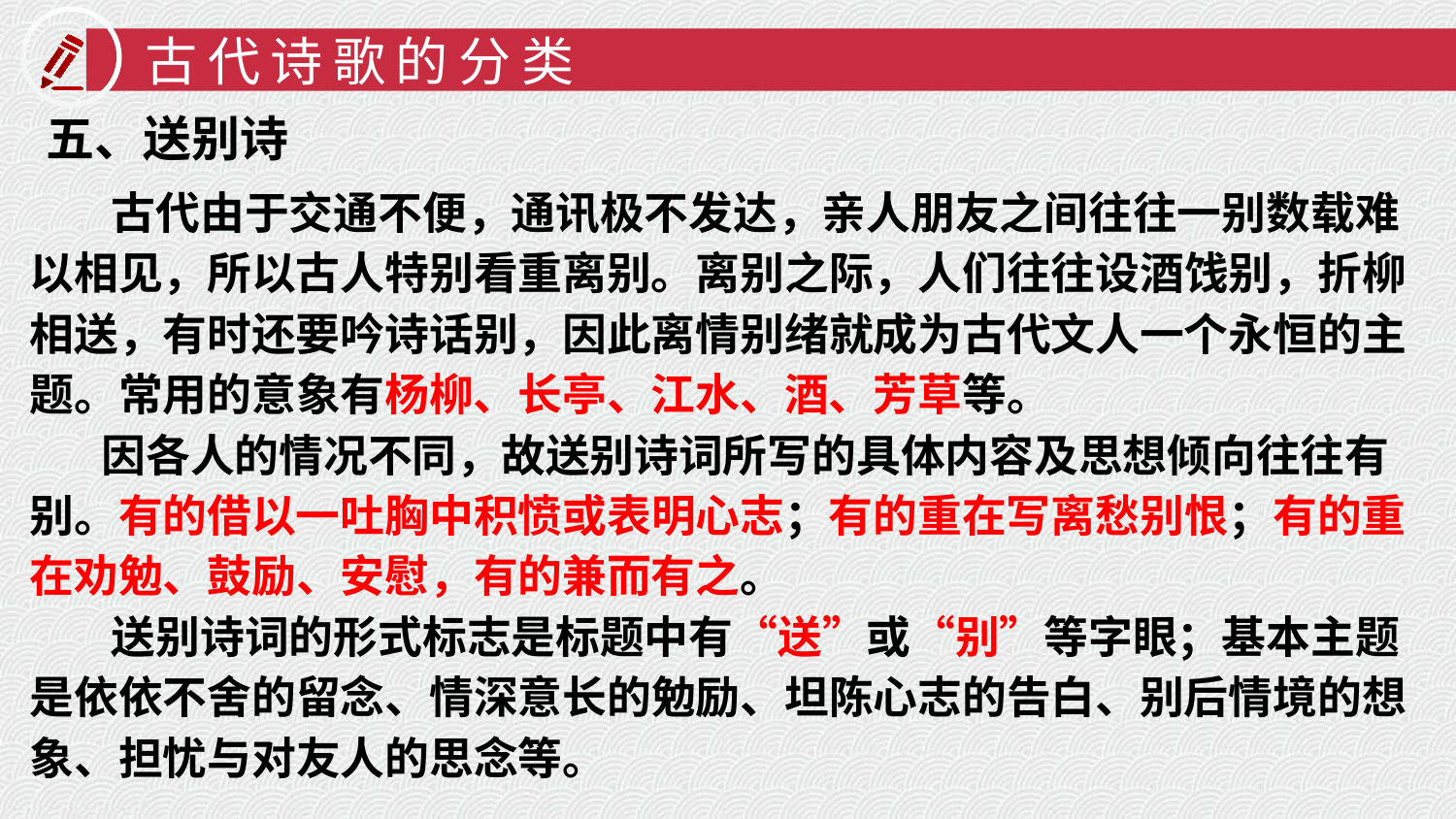

古代诗歌的分类

五、送别诗
       古代由于交通不便，通讯极不发达，亲人朋友之间往往一别数载难以相见，所以古人特别看重离别。离别之际，人们往往设酒饯别，折柳相送，有时还要吟诗话别，因此离情别绪就成为古代文人一个永恒的主题。常用的意象有杨柳、长亭、江水、酒、芳草等。
      因各人的情况不同，故送别诗词所写的具体内容及思想倾向往往有别。有的借以一吐胸中积愤或表明心志；有的重在写离愁别恨；有的重在劝勉、鼓励、安慰，有的兼而有之。
       送别诗词的形式标志是标题中有“送”或“别”等字眼；基本主题是依依不舍的留念、情深意长的勉励、坦陈心志的告白、别后情境的想象、担忧与对友人的思念等。